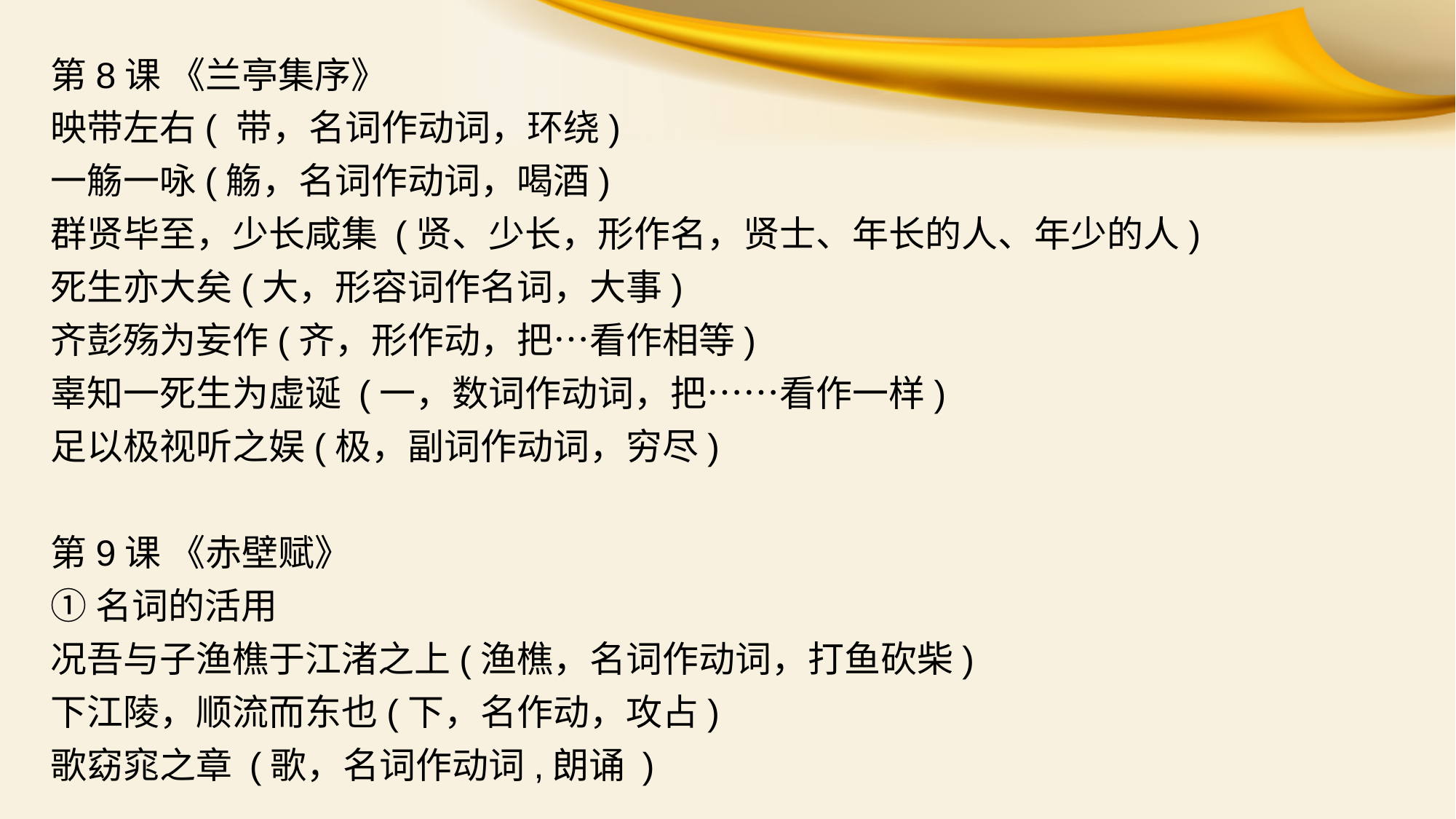

第8课 《兰亭集序》
映带左右( 带，名词作动词，环绕)
一觞一咏(觞，名词作动词，喝酒)
群贤毕至，少长咸集 (贤、少长，形作名，贤士、年长的人、年少的人)
死生亦大矣(大，形容词作名词，大事)
齐彭殇为妄作(齐，形作动，把…看作相等)
辜知一死生为虚诞 (一，数词作动词，把……看作一样)
足以极视听之娱(极，副词作动词，穷尽)

第9课 《赤壁赋》
①名词的活用
况吾与子渔樵于江渚之上(渔樵，名词作动词，打鱼砍柴)
下江陵，顺流而东也(下，名作动，攻占)
歌窈窕之章 (歌，名词作动词,朗诵 )